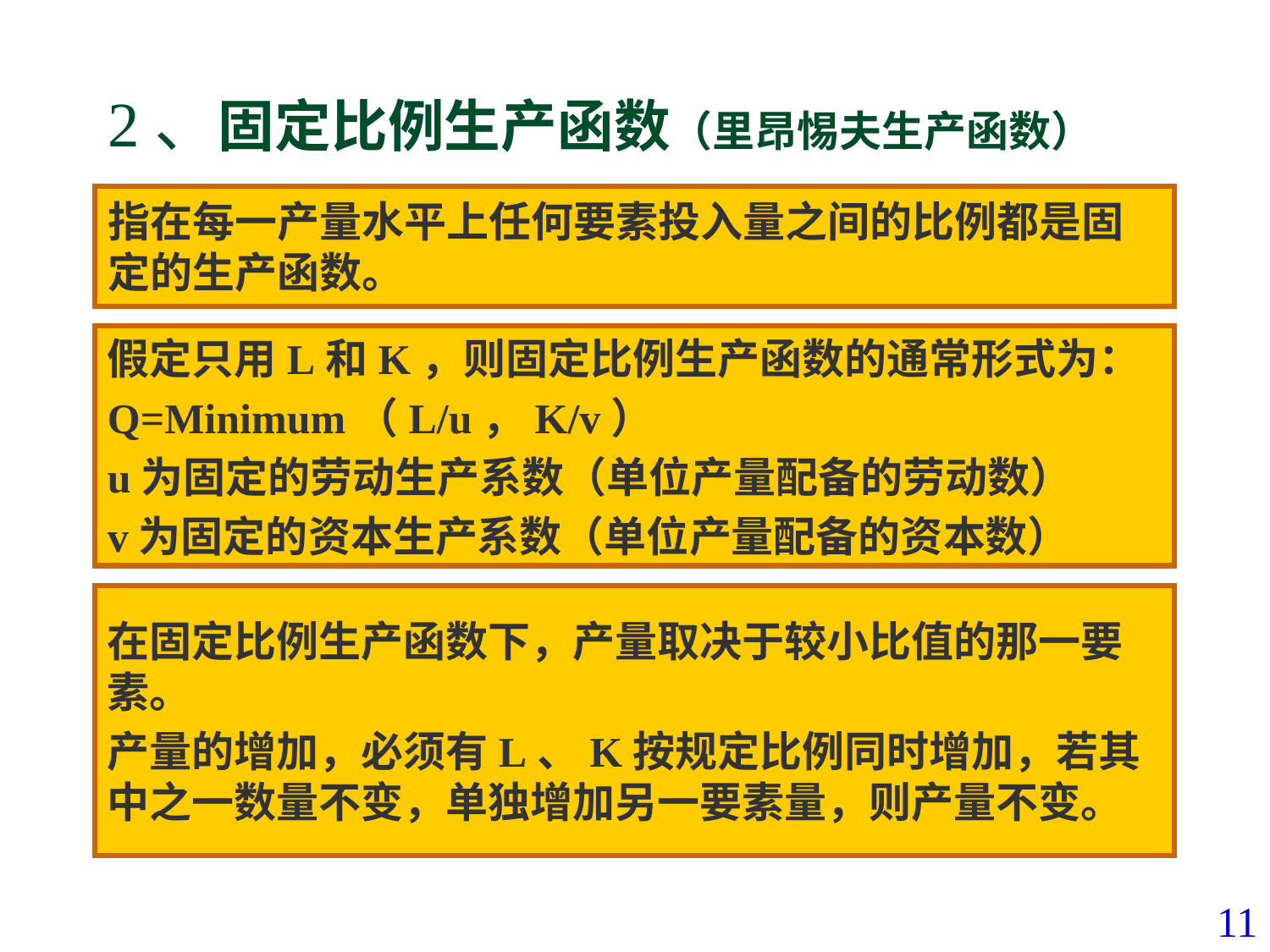

# 2、固定比例生产函数（里昂惕夫生产函数）
指在每一产量水平上任何要素投入量之间的比例都是固定的生产函数。
假定只用L和K，则固定比例生产函数的通常形式为：
Q=Minimum（L/u，K/v）
u为固定的劳动生产系数（单位产量配备的劳动数）
v为固定的资本生产系数（单位产量配备的资本数）
在固定比例生产函数下，产量取决于较小比值的那一要素。
产量的增加，必须有L、K按规定比例同时增加，若其中之一数量不变，单独增加另一要素量，则产量不变。
11